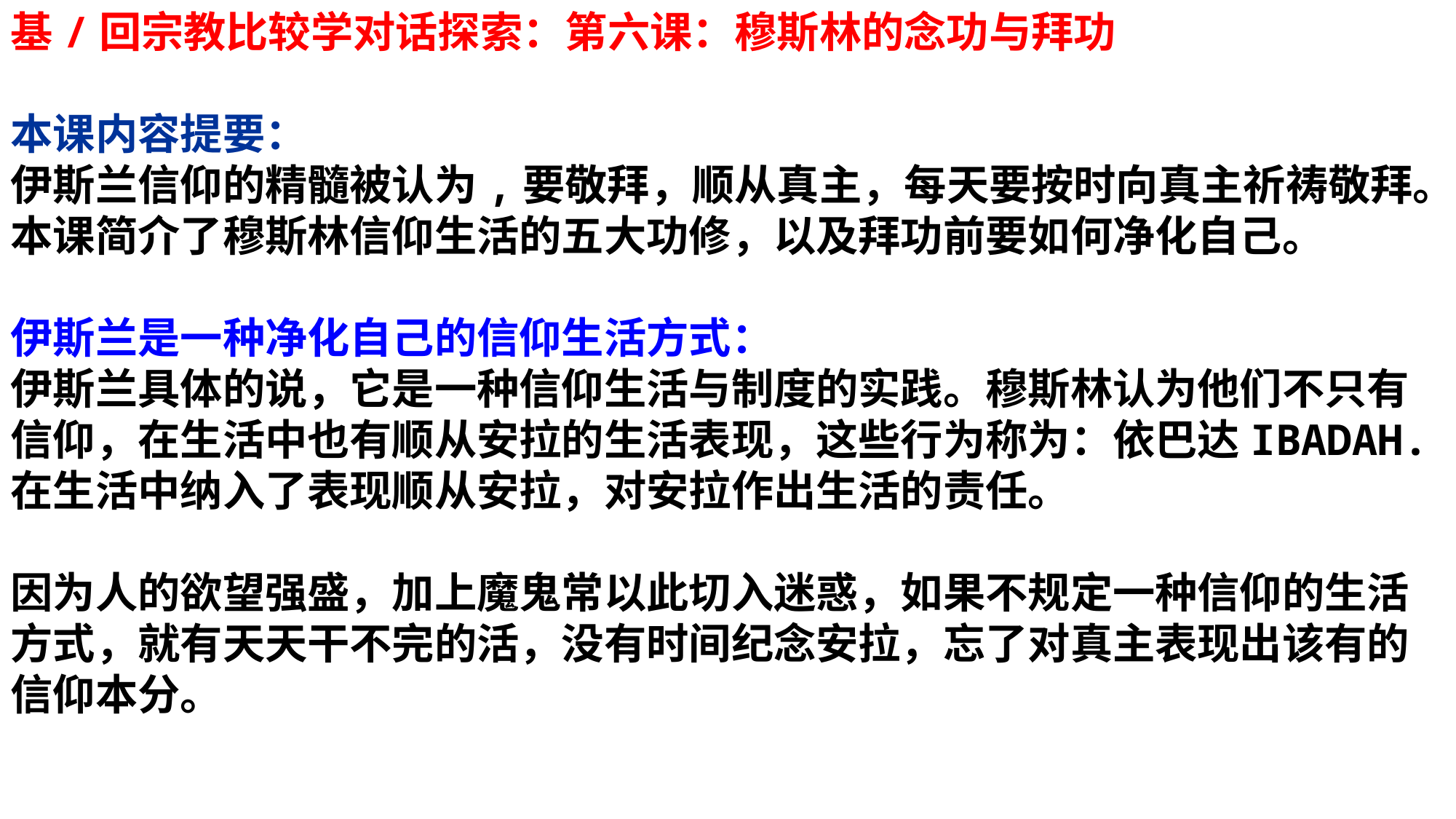

基/回宗教比较学对话探索：第六课：穆斯林的念功与拜功

本课内容提要：
伊斯兰信仰的精髓被认为,要敬拜，顺从真主，每天要按时向真主祈祷敬拜。本课简介了穆斯林信仰生活的五大功修，以及拜功前要如何净化自己。

伊斯兰是一种净化自己的信仰生活方式：
伊斯兰具体的说，它是一种信仰生活与制度的实践。穆斯林认为他们不只有信仰，在生活中也有顺从安拉的生活表现，这些行为称为：依巴达IBADAH. 在生活中纳入了表现顺从安拉，对安拉作出生活的责任。

因为人的欲望强盛，加上魔鬼常以此切入迷惑，如果不规定一种信仰的生活方式，就有天天干不完的活，没有时间纪念安拉，忘了对真主表现出该有的信仰本分。